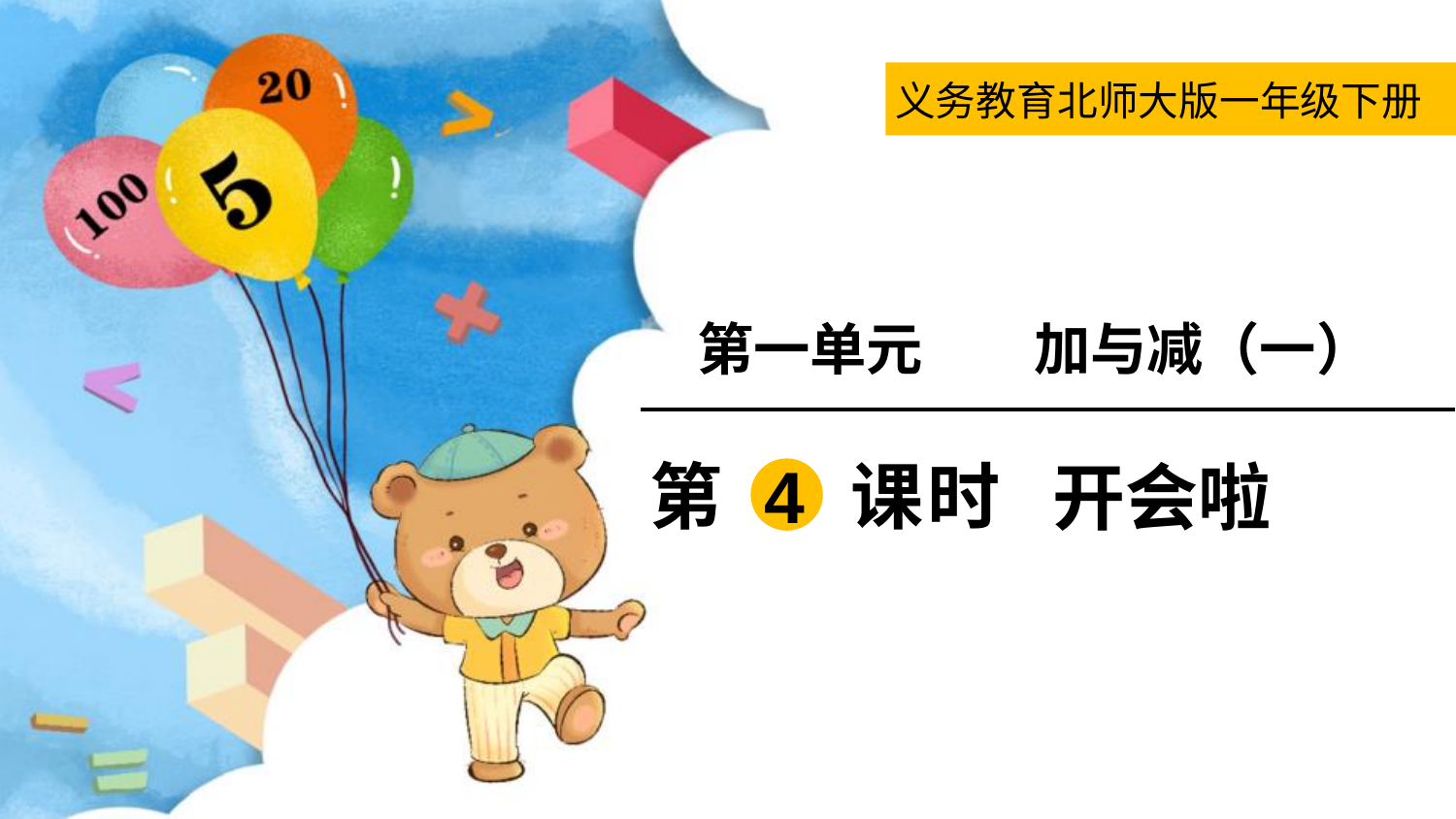

义务教育北师大版一年级下册
第一单元
加与减（一）
第 4 课时
开会啦